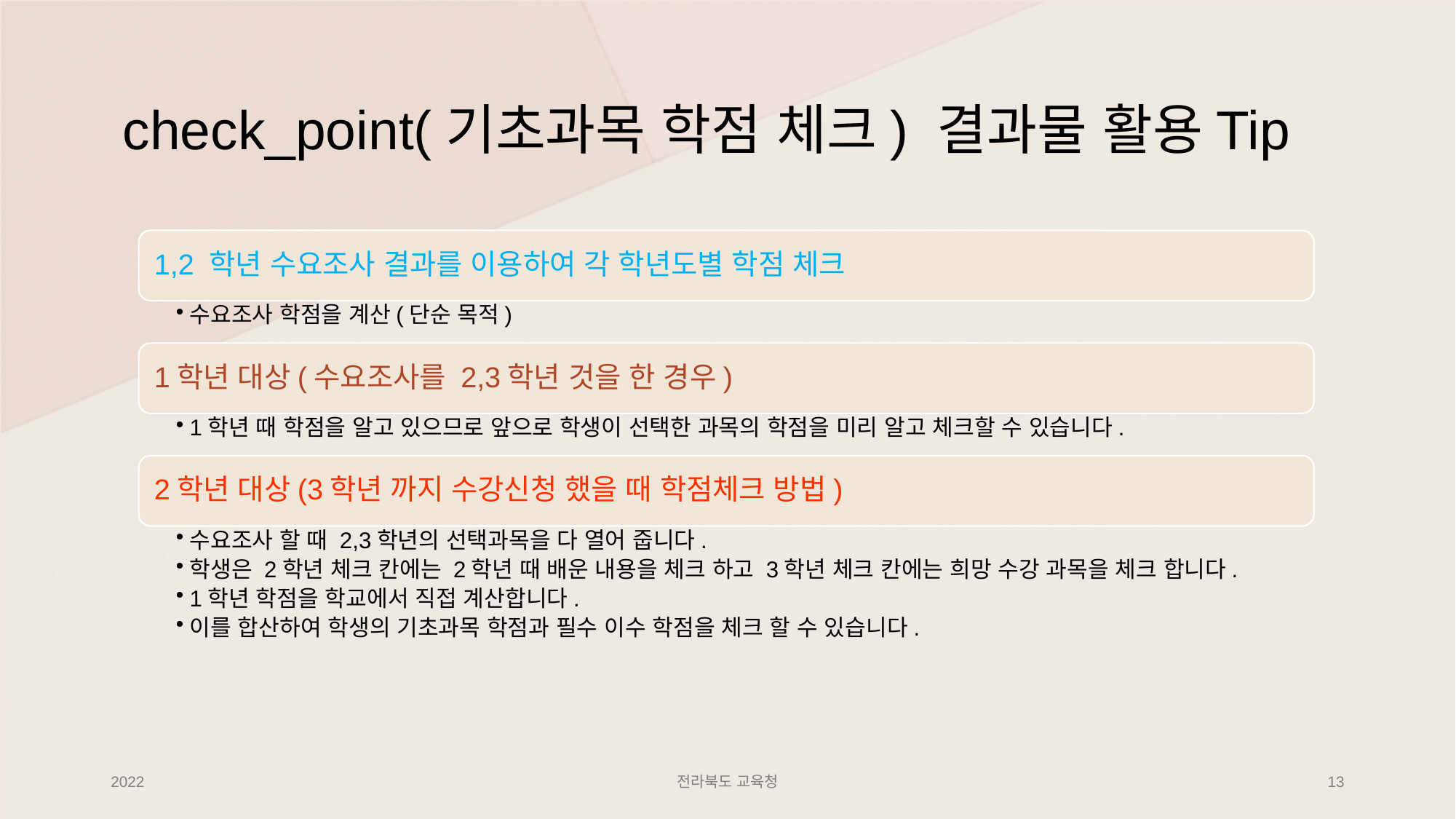

# check_point(기초과목 학점 체크) 결과물 활용Tip
1,2 학년 수요조사 결과를 이용하여 각 학년도별 학점 체크
수요조사 학점을 계산(단순 목적)
1학년 대상(수요조사를 2,3학년 것을 한 경우)
1학년 때 학점을 알고 있으므로 앞으로 학생이 선택한 과목의 학점을 미리 알고 체크할 수 있습니다.
2학년 대상(3학년 까지 수강신청 했을 때 학점체크 방법)
수요조사 할 때 2,3학년의 선택과목을 다 열어 줍니다.
학생은 2학년 체크 칸에는 2학년 때 배운 내용을 체크 하고 3학년 체크 칸에는 희망 수강 과목을 체크 합니다.
1학년 학점을 학교에서 직접 계산합니다.
이를 합산하여 학생의 기초과목 학점과 필수 이수 학점을 체크 할 수 있습니다.
2022
전라북도 교육청
13